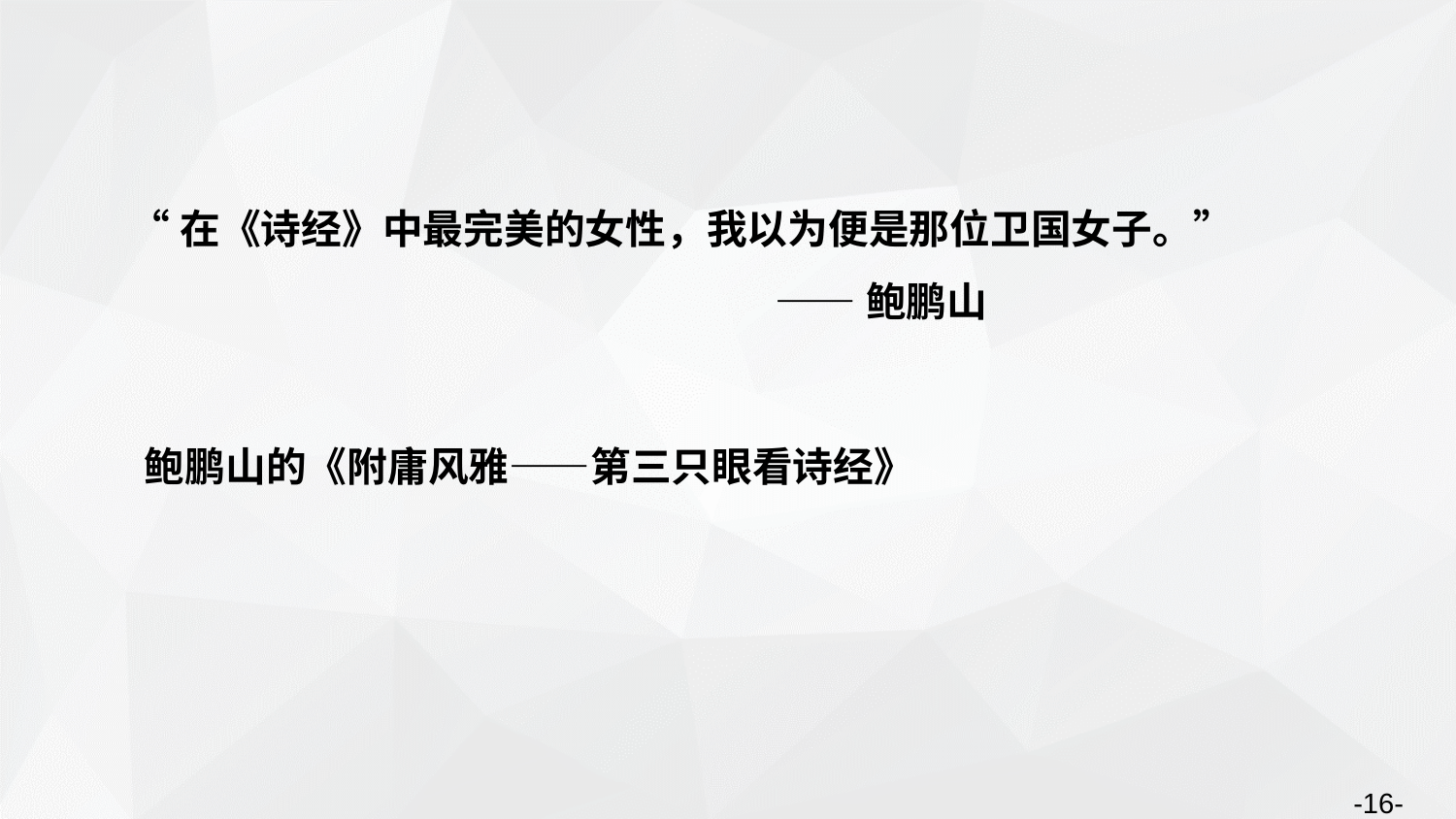

“在《诗经》中最完美的女性，我以为便是那位卫国女子。”
                                                                      ——鲍鹏山
鲍鹏山的《附庸风雅——第三只眼看诗经》
-16-